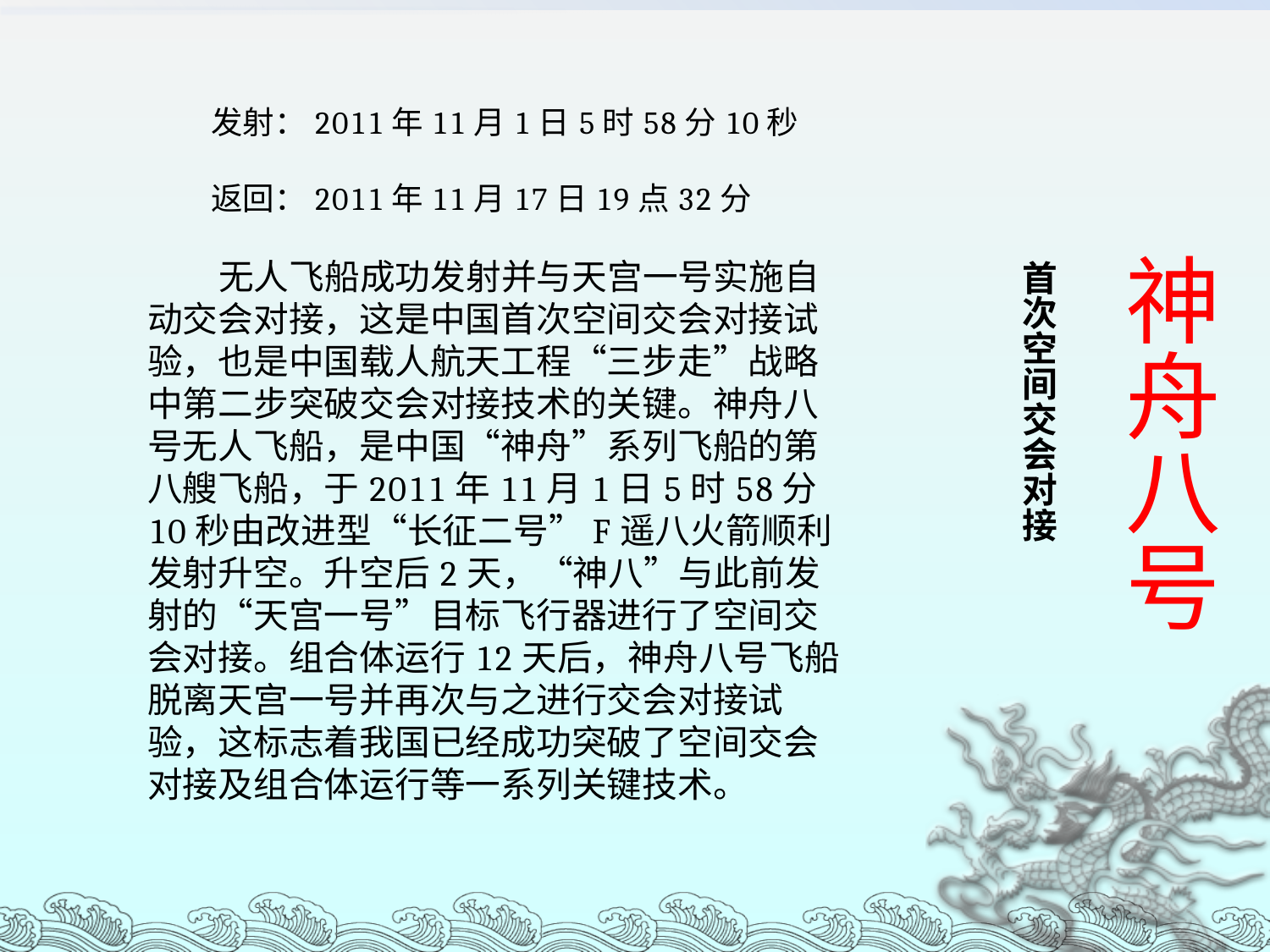

发射：2011年11月1日5时58分10秒

　　返回：2011年11月17日19点32分

        无人飞船成功发射并与天宫一号实施自动交会对接，这是中国首次空间交会对接试验，也是中国载人航天工程“三步走”战略中第二步突破交会对接技术的关键。神舟八号无人飞船，是中国“神舟”系列飞船的第八艘飞船，于2011年11月1日5时58分10秒由改进型“长征二号”F遥八火箭顺利发射升空。升空后2天，“神八”与此前发射的“天宫一号”目标飞行器进行了空间交会对接。组合体运行12天后，神舟八号飞船脱离天宫一号并再次与之进行交会对接试验，这标志着我国已经成功突破了空间交会对接及组合体运行等一系列关键技术。

首次空间交会对接
# 神舟八号